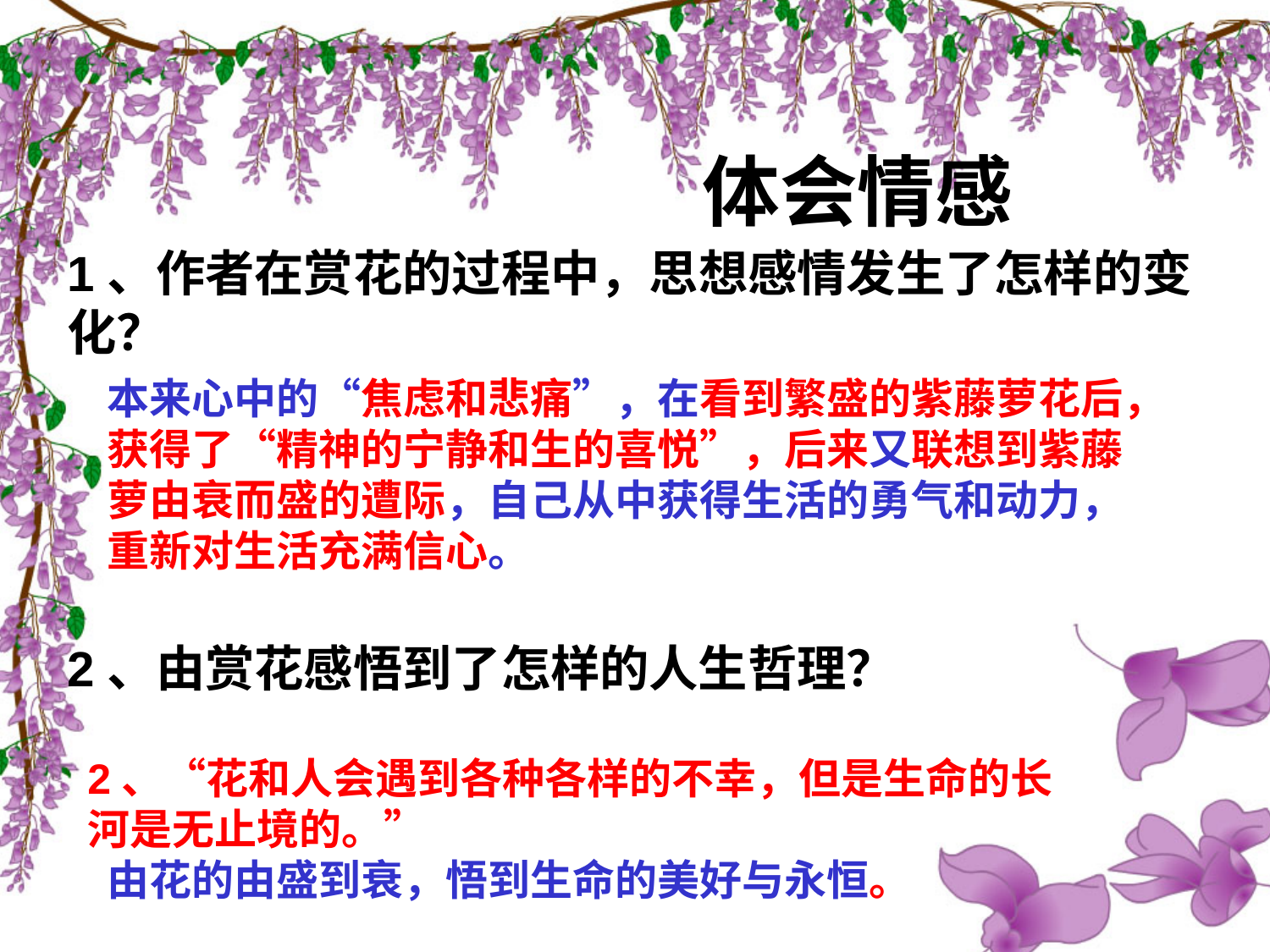

体会情感
1、作者在赏花的过程中，思想感情发生了怎样的变化？

2、由赏花感悟到了怎样的人生哲理？
本来心中的“焦虑和悲痛”，在看到繁盛的紫藤萝花后，获得了“精神的宁静和生的喜悦”，后来又联想到紫藤萝由衰而盛的遭际，自己从中获得生活的勇气和动力，重新对生活充满信心。

2、“花和人会遇到各种各样的不幸，但是生命的长河是无止境的。”
 由花的由盛到衰，悟到生命的美好与永恒。